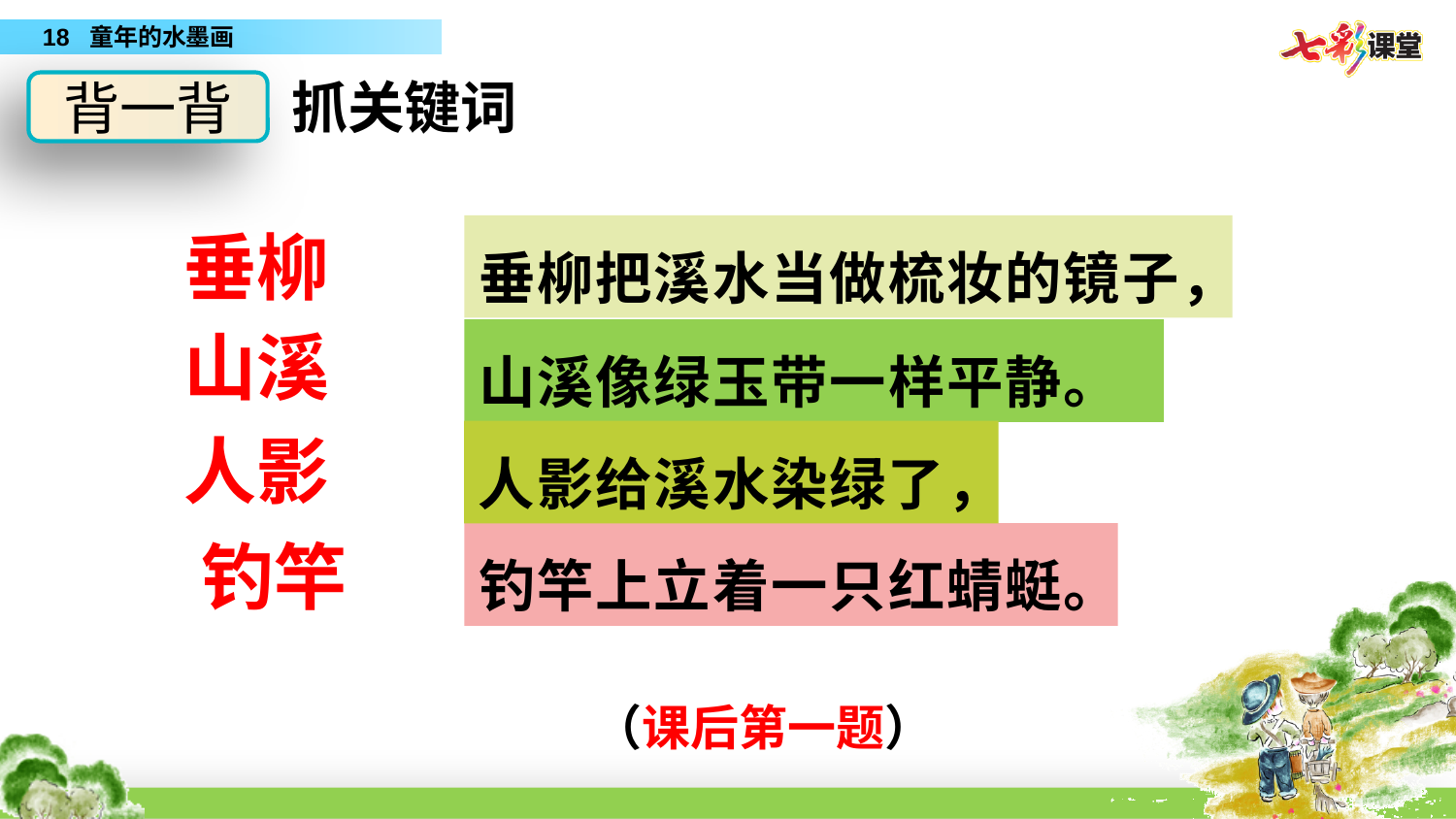

抓关键词
背一背
    垂柳
垂柳把溪水当做梳妆的镜子，
    山溪
山溪像绿玉带一样平静。
    人影
人影给溪水染绿了，
钓竿上立着一只红蜻蜓。
   钓竿
（课后第一题）